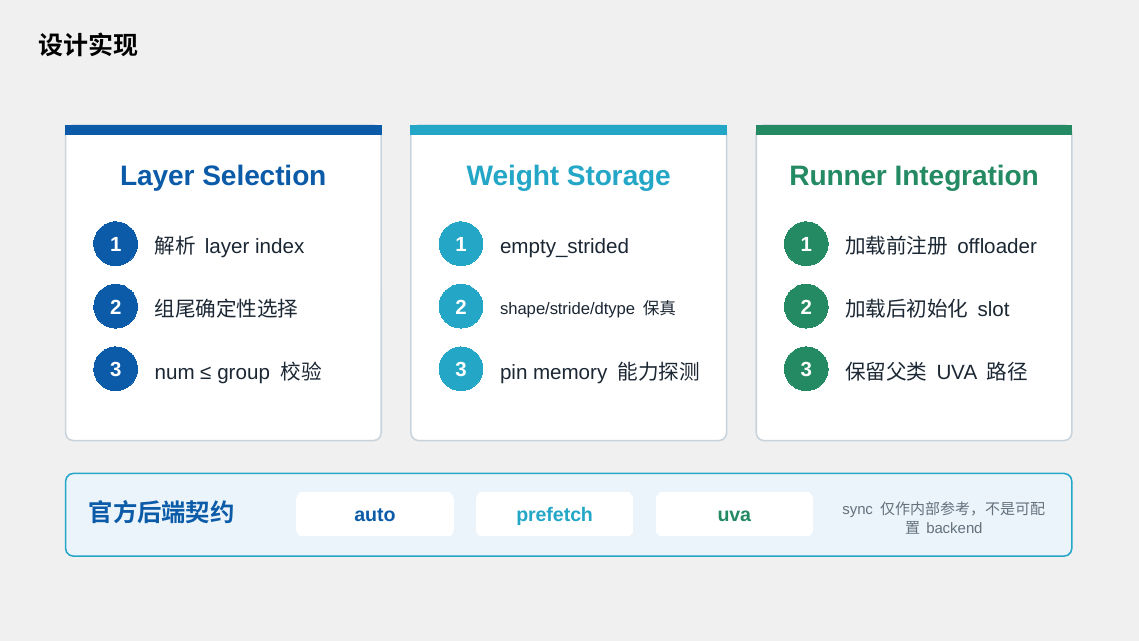

设计实现

Layer Selection
Weight Storage
Runner Integration

1
1
1
解析 layer index
empty_strided
加载前注册 offloader

2
2
2
组尾确定性选择
shape/stride/dtype 保真
加载后初始化 slot

3
3
3
num ≤ group 校验
pin memory 能力探测
保留父类 UVA 路径

官方后端契约

sync 仅作内部参考，不是可配置 backend
auto
prefetch
uva